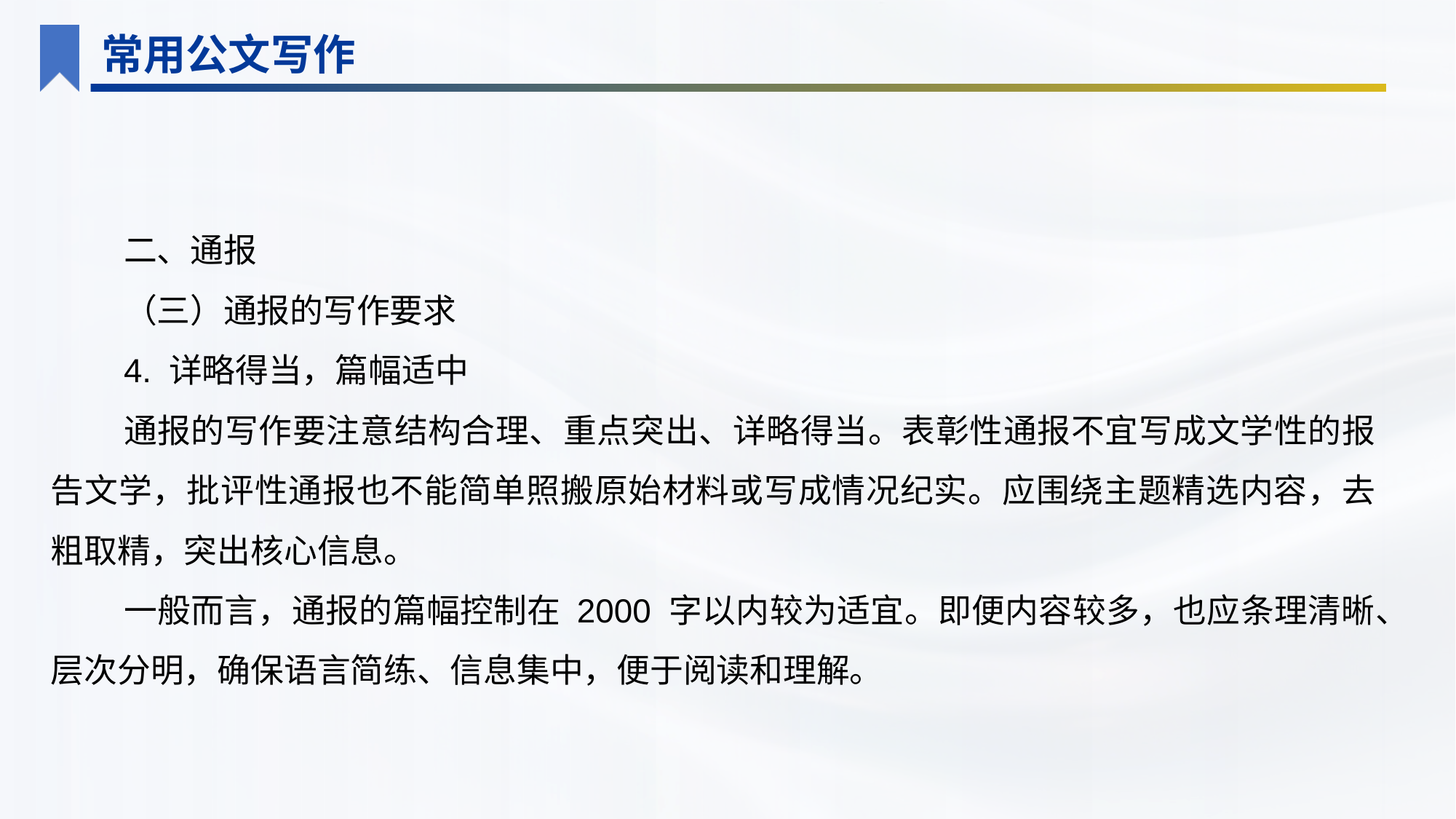

常用公文写作
二、通报
（三）通报的写作要求
4. 详略得当，篇幅适中
通报的写作要注意结构合理、重点突出、详略得当。表彰性通报不宜写成文学性的报告文学，批评性通报也不能简单照搬原始材料或写成情况纪实。应围绕主题精选内容，去粗取精，突出核心信息。
一般而言，通报的篇幅控制在 2000 字以内较为适宜。即便内容较多，也应条理清晰、层次分明，确保语言简练、信息集中，便于阅读和理解。